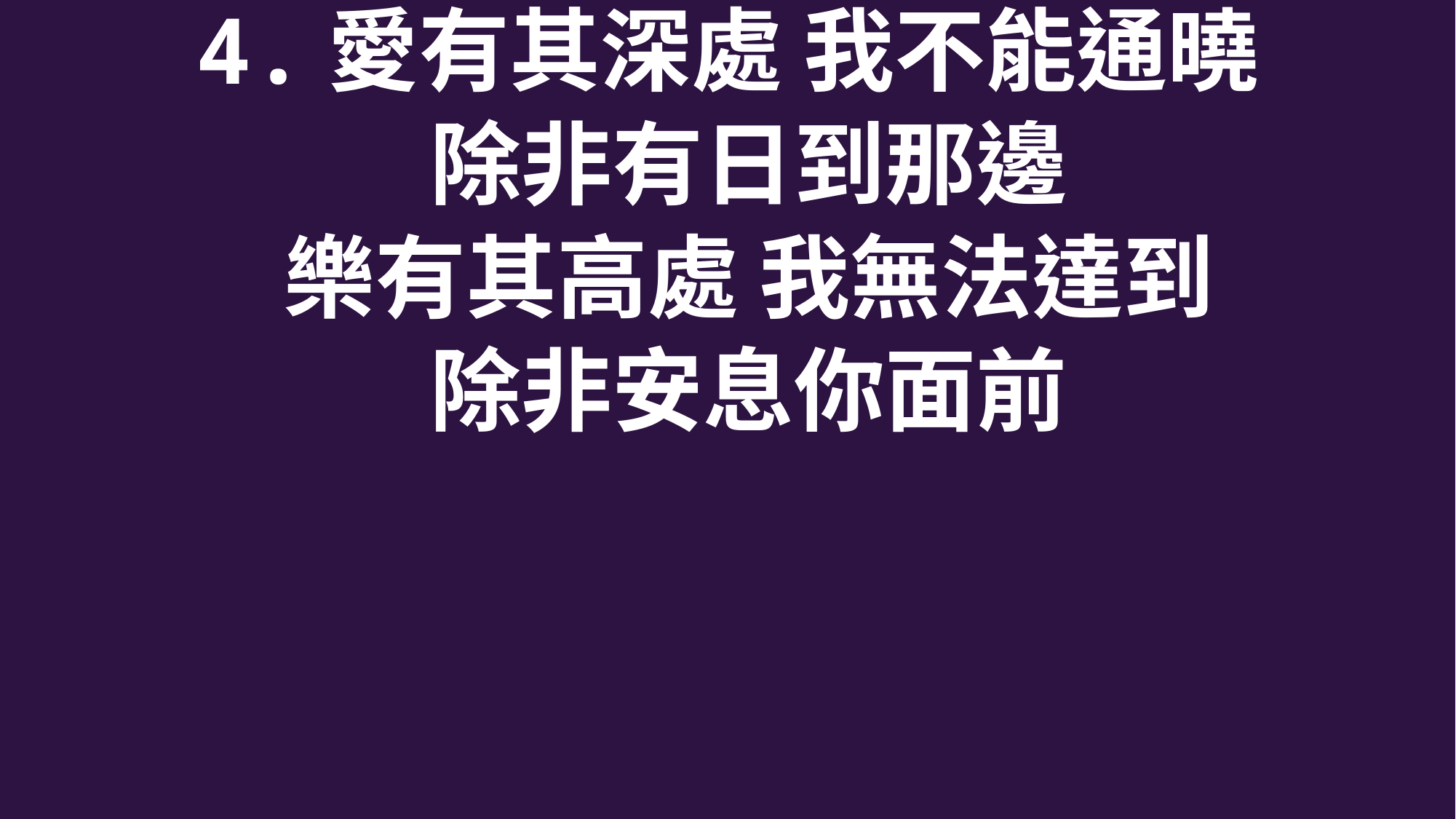

4.愛有其深處 我不能通曉
 除非有日到那邊
 樂有其高處 我無法達到
 除非安息你面前